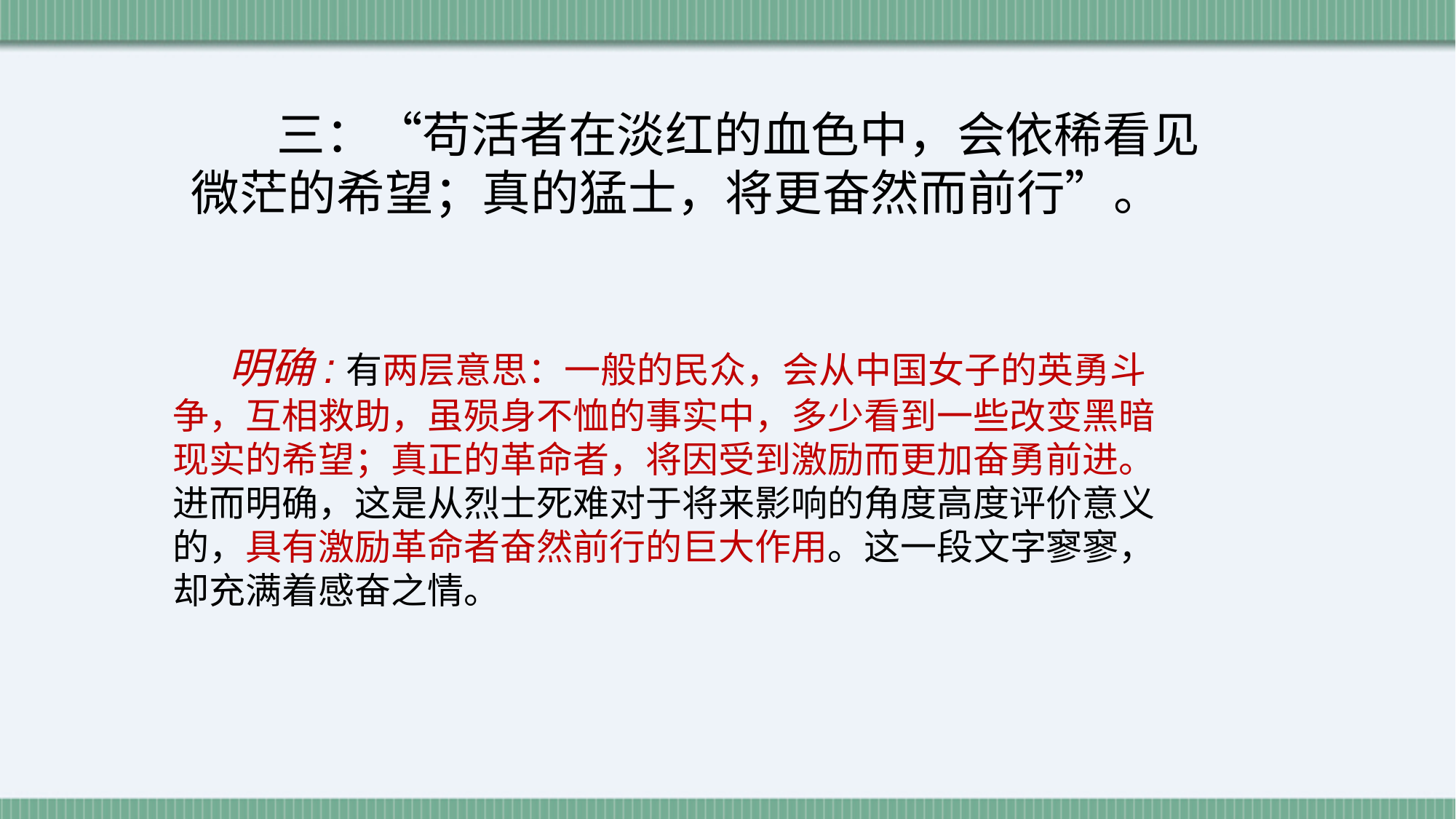

三：“苟活者在淡红的血色中，会依稀看见微茫的希望；真的猛士，将更奋然而前行”。
    明确:有两层意思：一般的民众，会从中国女子的英勇斗争，互相救助，虽殒身不恤的事实中，多少看到一些改变黑暗现实的希望；真正的革命者，将因受到激励而更加奋勇前进。进而明确，这是从烈士死难对于将来影响的角度高度评价意义的，具有激励革命者奋然前行的巨大作用。这一段文字寥寥，却充满着感奋之情。